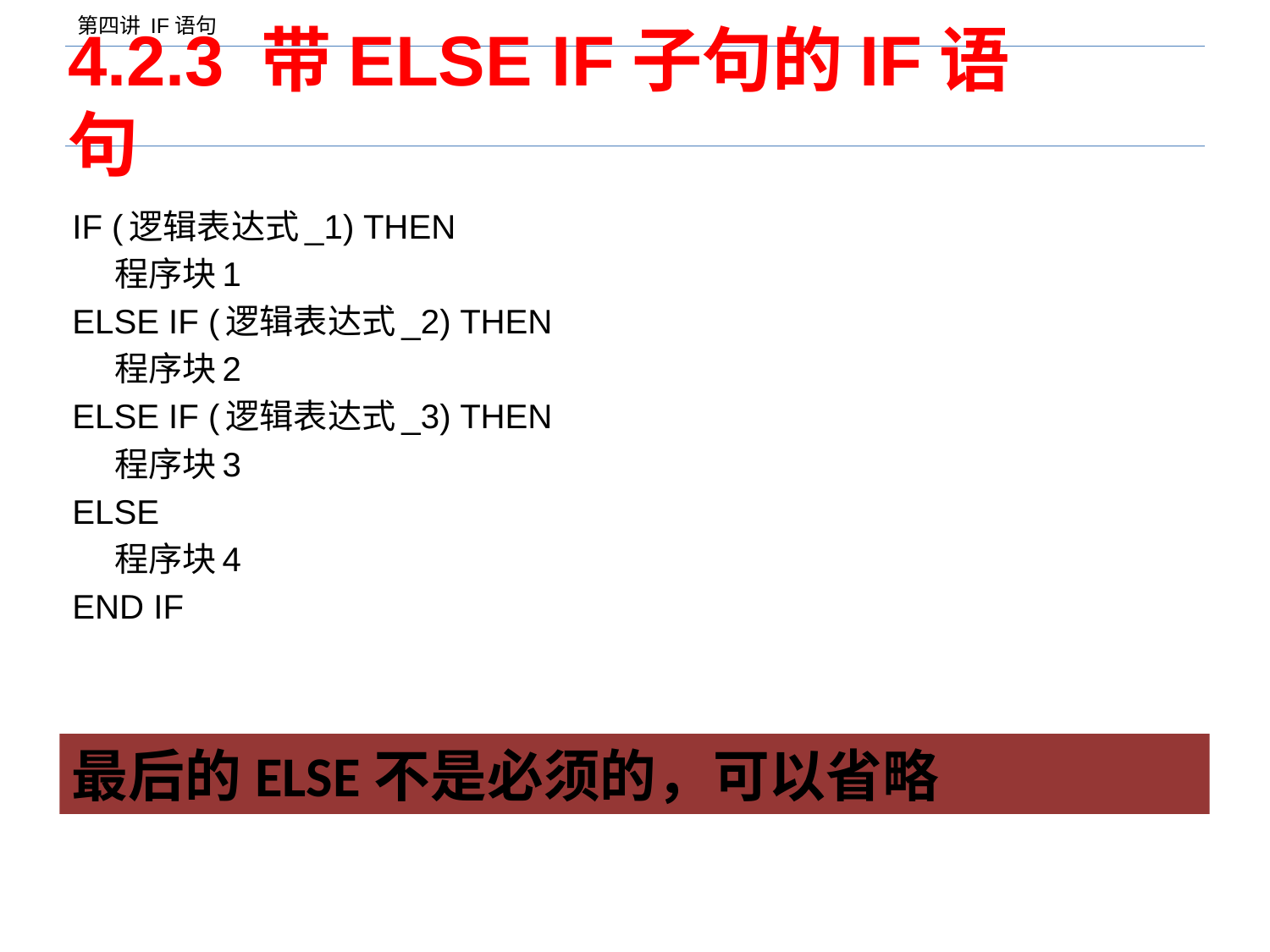

# 4.2.3 带ELSE IF子句的IF语句
IF (逻辑表达式_1) THEN
	程序块1
ELSE IF (逻辑表达式_2) THEN
	程序块2
ELSE IF (逻辑表达式_3) THEN
	程序块3
ELSE
	程序块4
END IF

最后的ELSE不是必须的，可以省略